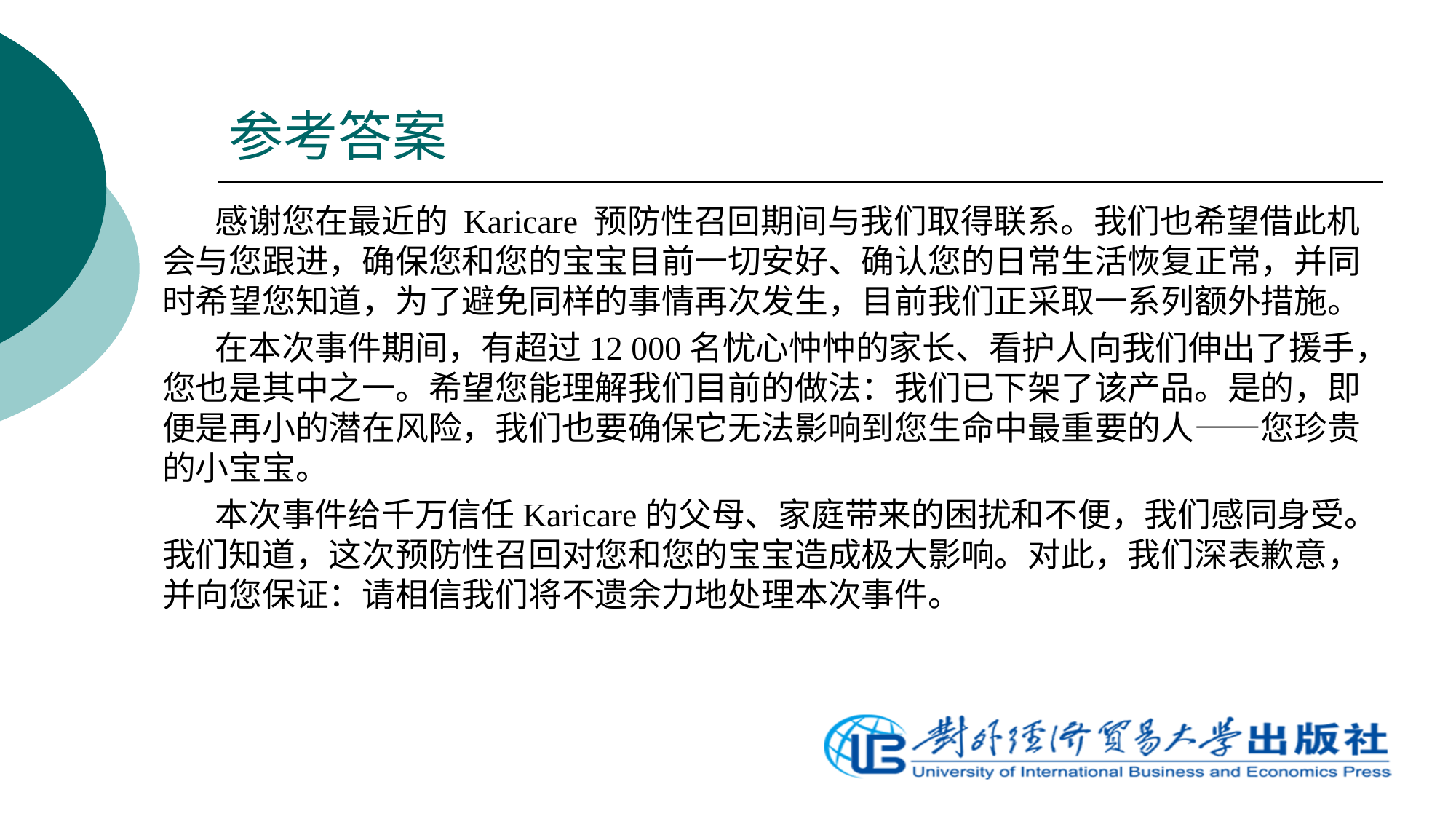

# 参考答案
      感谢您在最近的 Karicare 预防性召回期间与我们取得联系。我们也希望借此机会与您跟进，确保您和您的宝宝目前一切安好、确认您的日常生活恢复正常，并同时希望您知道，为了避免同样的事情再次发生，目前我们正采取一系列额外措施。
      在本次事件期间，有超过12 000名忧心忡忡的家长、看护人向我们伸出了援手，您也是其中之一。希望您能理解我们目前的做法：我们已下架了该产品。是的，即便是再小的潜在风险，我们也要确保它无法影响到您生命中最重要的人——您珍贵的小宝宝。
      本次事件给千万信任Karicare的父母、家庭带来的困扰和不便，我们感同身受。我们知道，这次预防性召回对您和您的宝宝造成极大影响。对此，我们深表歉意，并向您保证：请相信我们将不遗余力地处理本次事件。